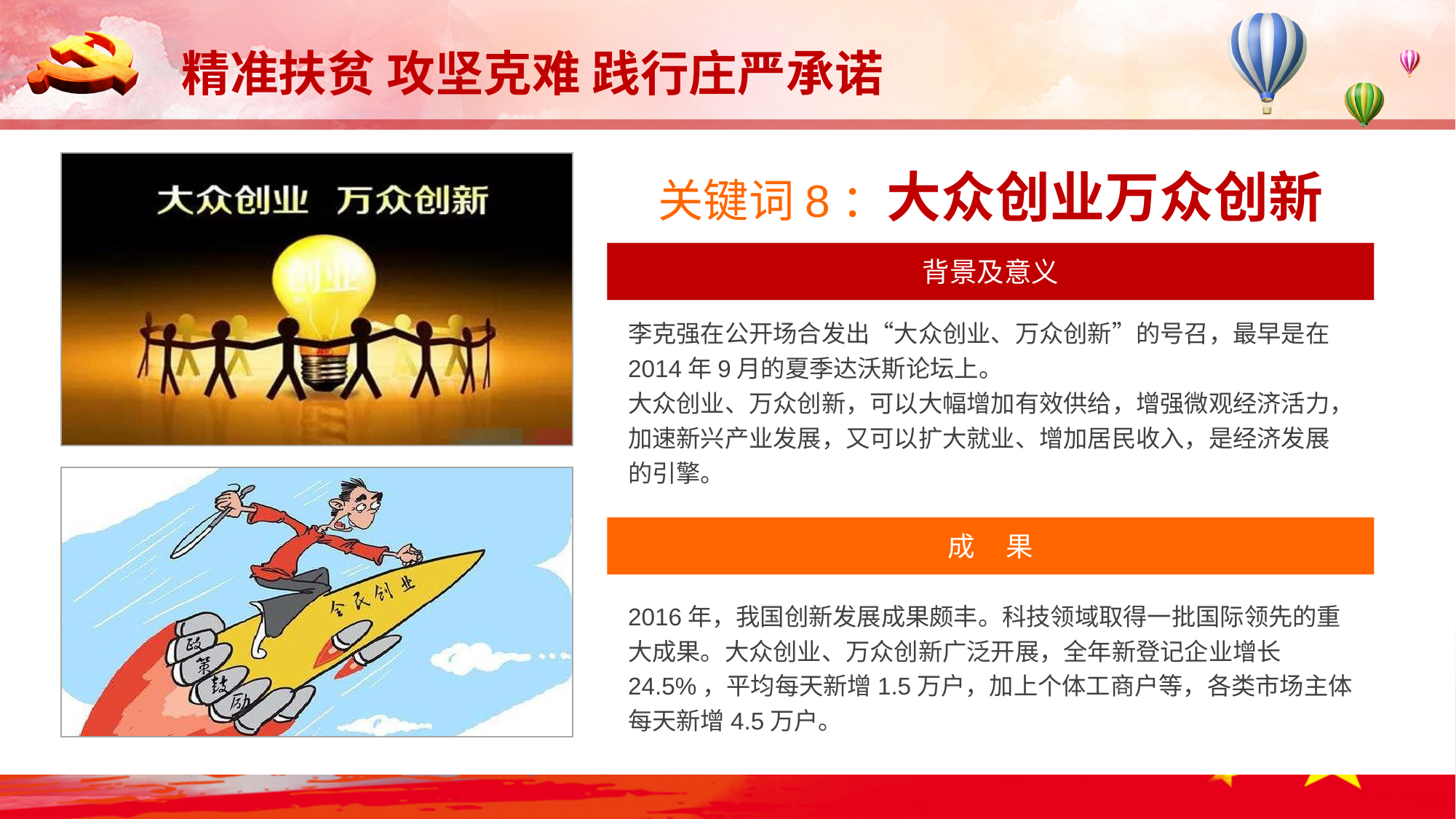

关键词8：大众创业万众创新

背景及意义
李克强在公开场合发出“大众创业、万众创新”的号召，最早是在2014年9月的夏季达沃斯论坛上。
大众创业、万众创新，可以大幅增加有效供给，增强微观经济活力，加速新兴产业发展，又可以扩大就业、增加居民收入，是经济发展的引擎。

成     果
2016年，我国创新发展成果颇丰。科技领域取得一批国际领先的重大成果。大众创业、万众创新广泛开展，全年新登记企业增长24.5%，平均每天新增1.5万户，加上个体工商户等，各类市场主体每天新增4.5万户。